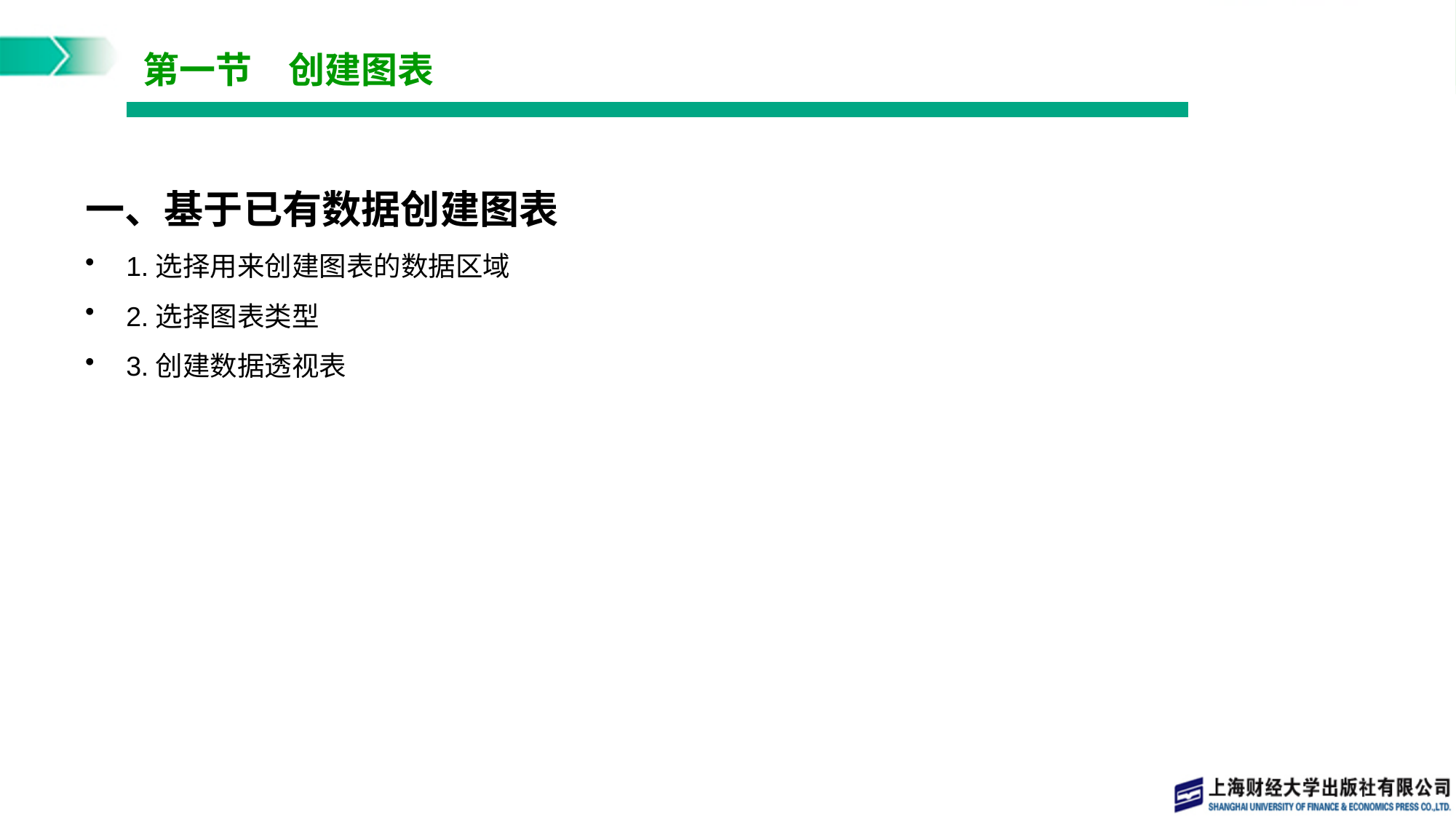

# 第一节　创建图表
一、基于已有数据创建图表
1.选择用来创建图表的数据区域
2.选择图表类型
3.创建数据透视表